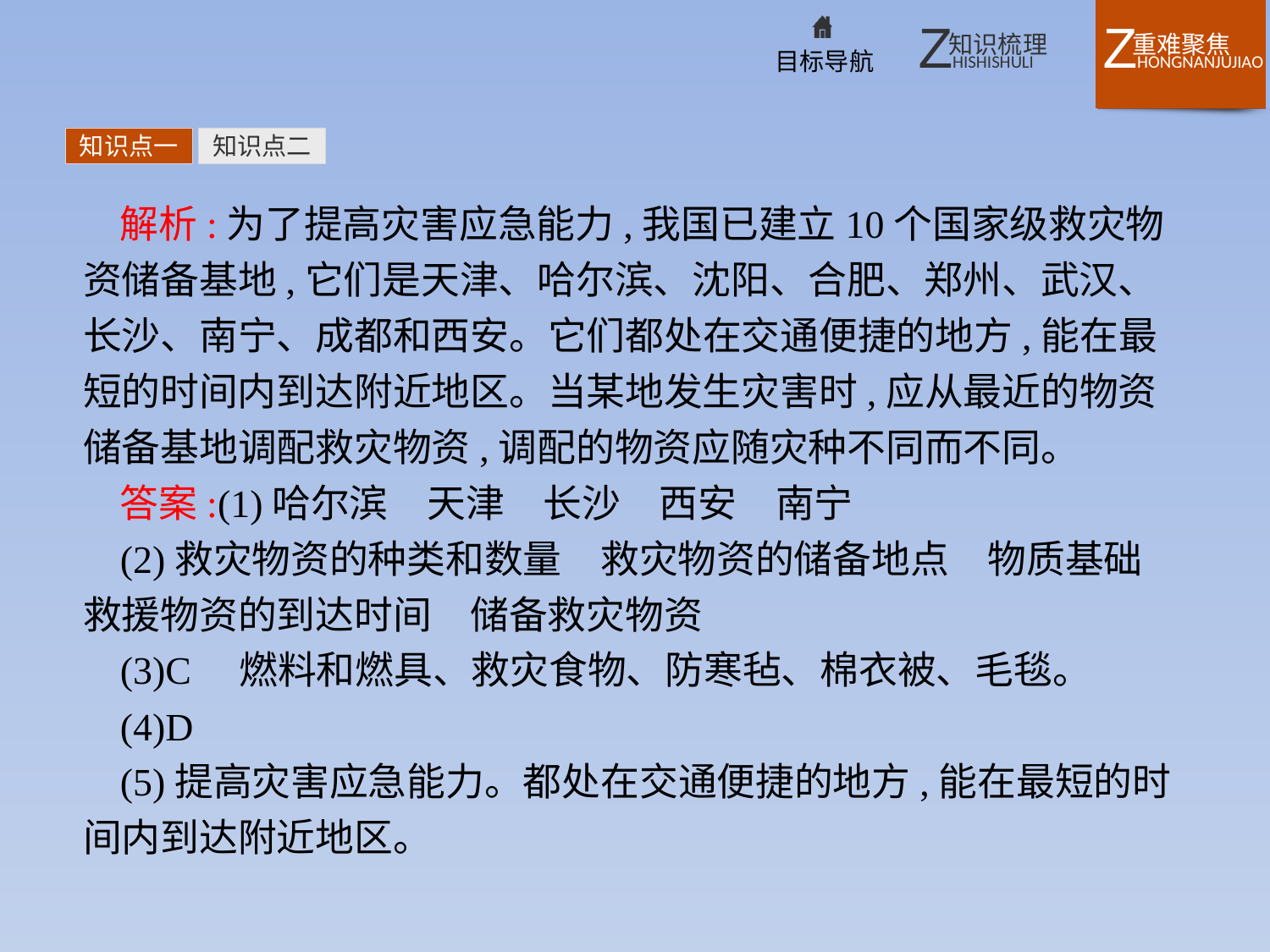

知识点一
知识点二
解析:为了提高灾害应急能力,我国已建立10个国家级救灾物资储备基地,它们是天津、哈尔滨、沈阳、合肥、郑州、武汉、长沙、南宁、成都和西安。它们都处在交通便捷的地方,能在最短的时间内到达附近地区。当某地发生灾害时,应从最近的物资储备基地调配救灾物资,调配的物资应随灾种不同而不同。
答案:(1)哈尔滨　天津　长沙　西安　南宁
(2)救灾物资的种类和数量　救灾物资的储备地点　物质基础　救援物资的到达时间　储备救灾物资
(3)C　燃料和燃具、救灾食物、防寒毡、棉衣被、毛毯。
(4)D
(5)提高灾害应急能力。都处在交通便捷的地方,能在最短的时间内到达附近地区。